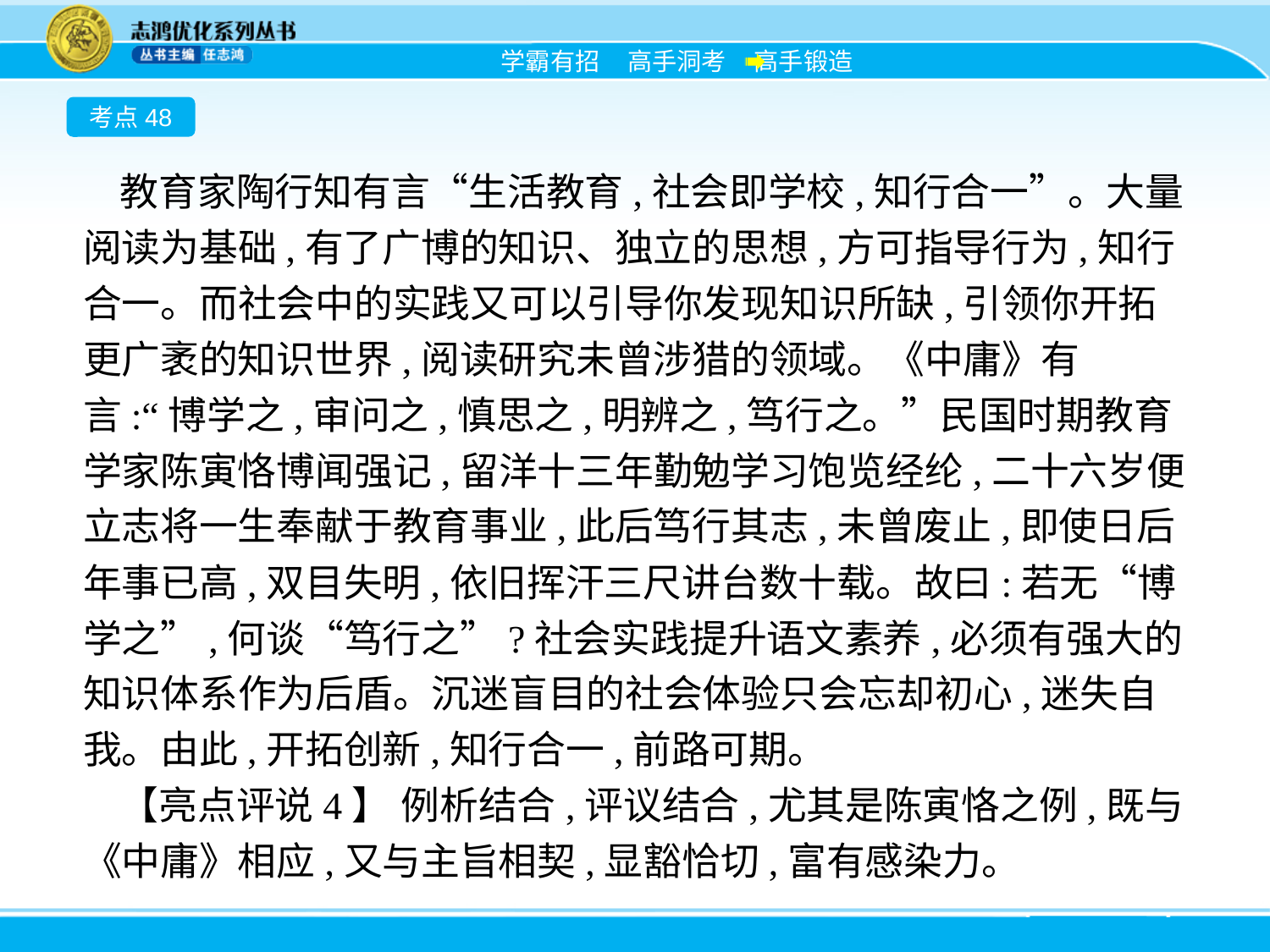

考点48
教育家陶行知有言“生活教育,社会即学校,知行合一”。大量阅读为基础,有了广博的知识、独立的思想,方可指导行为,知行合一。而社会中的实践又可以引导你发现知识所缺,引领你开拓更广袤的知识世界,阅读研究未曾涉猎的领域。《中庸》有言:“博学之,审问之,慎思之,明辨之,笃行之。”民国时期教育学家陈寅恪博闻强记,留洋十三年勤勉学习饱览经纶,二十六岁便立志将一生奉献于教育事业,此后笃行其志,未曾废止,即使日后年事已高,双目失明,依旧挥汗三尺讲台数十载。故曰:若无“博学之”,何谈“笃行之”?社会实践提升语文素养,必须有强大的知识体系作为后盾。沉迷盲目的社会体验只会忘却初心,迷失自我。由此,开拓创新,知行合一,前路可期。
【亮点评说4】 例析结合,评议结合,尤其是陈寅恪之例,既与《中庸》相应,又与主旨相契,显豁恰切,富有感染力。